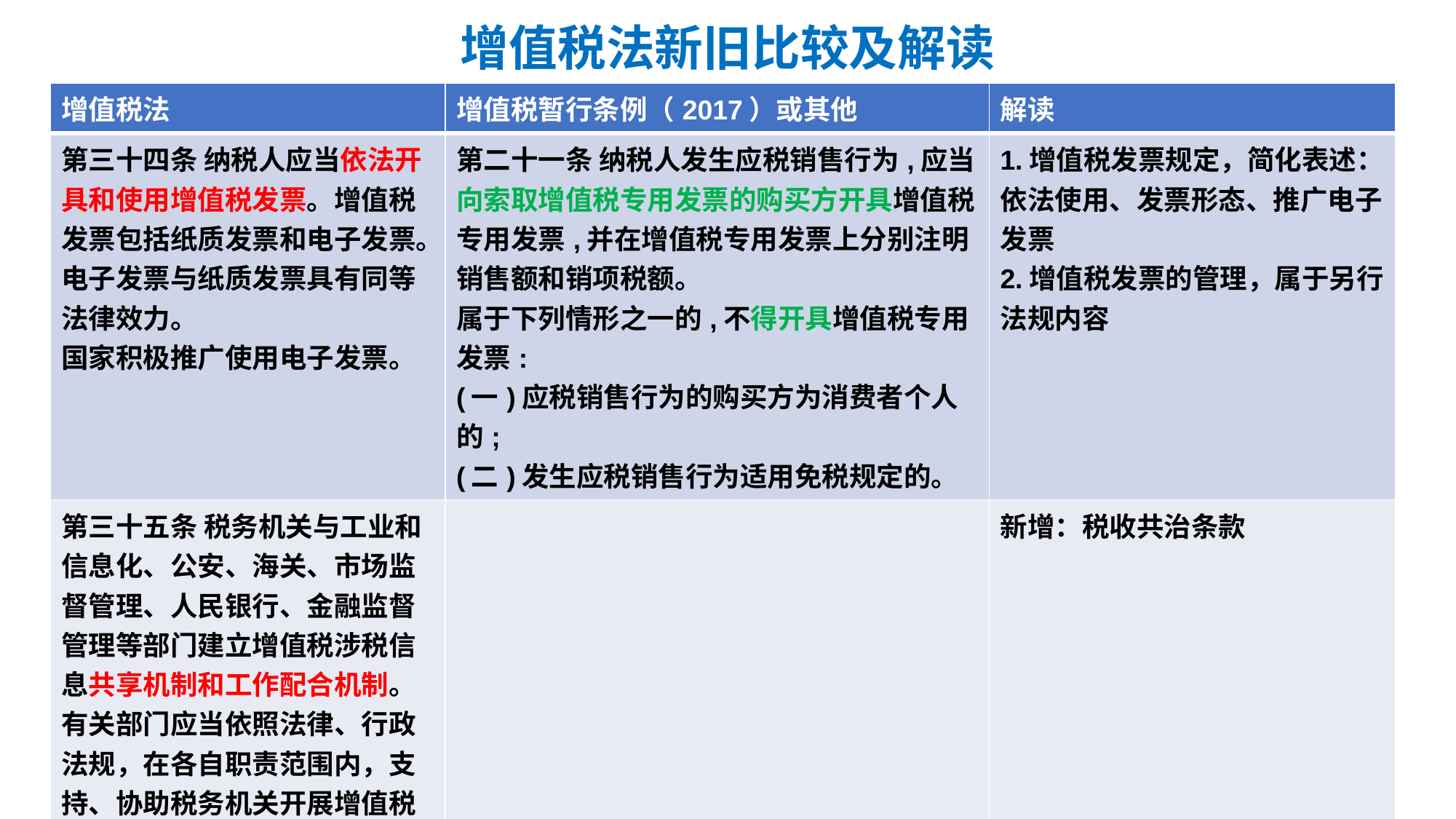

# 增值税法新旧比较及解读
| 增值税法 | 增值税暂行条例（2017）或其他 | 解读 |
| --- | --- | --- |
| 第三十四条 纳税人应当依法开具和使用增值税发票。增值税发票包括纸质发票和电子发票。电子发票与纸质发票具有同等法律效力。 国家积极推广使用电子发票。 | 第二十一条 纳税人发生应税销售行为,应当向索取增值税专用发票的购买方开具增值税专用发票,并在增值税专用发票上分别注明销售额和销项税额。 属于下列情形之一的,不得开具增值税专用发票: (一)应税销售行为的购买方为消费者个人的; (二)发生应税销售行为适用免税规定的。 | 1.增值税发票规定，简化表述：依法使用、发票形态、推广电子发票 2.增值税发票的管理，属于另行法规内容 |
| 第三十五条 税务机关与工业和信息化、公安、海关、市场监督管理、人民银行、金融监督管理等部门建立增值税涉税信息共享机制和工作配合机制。 有关部门应当依照法律、行政法规，在各自职责范围内，支持、协助税务机关开展增值税征收管理。 |  | 新增：税收共治条款 |